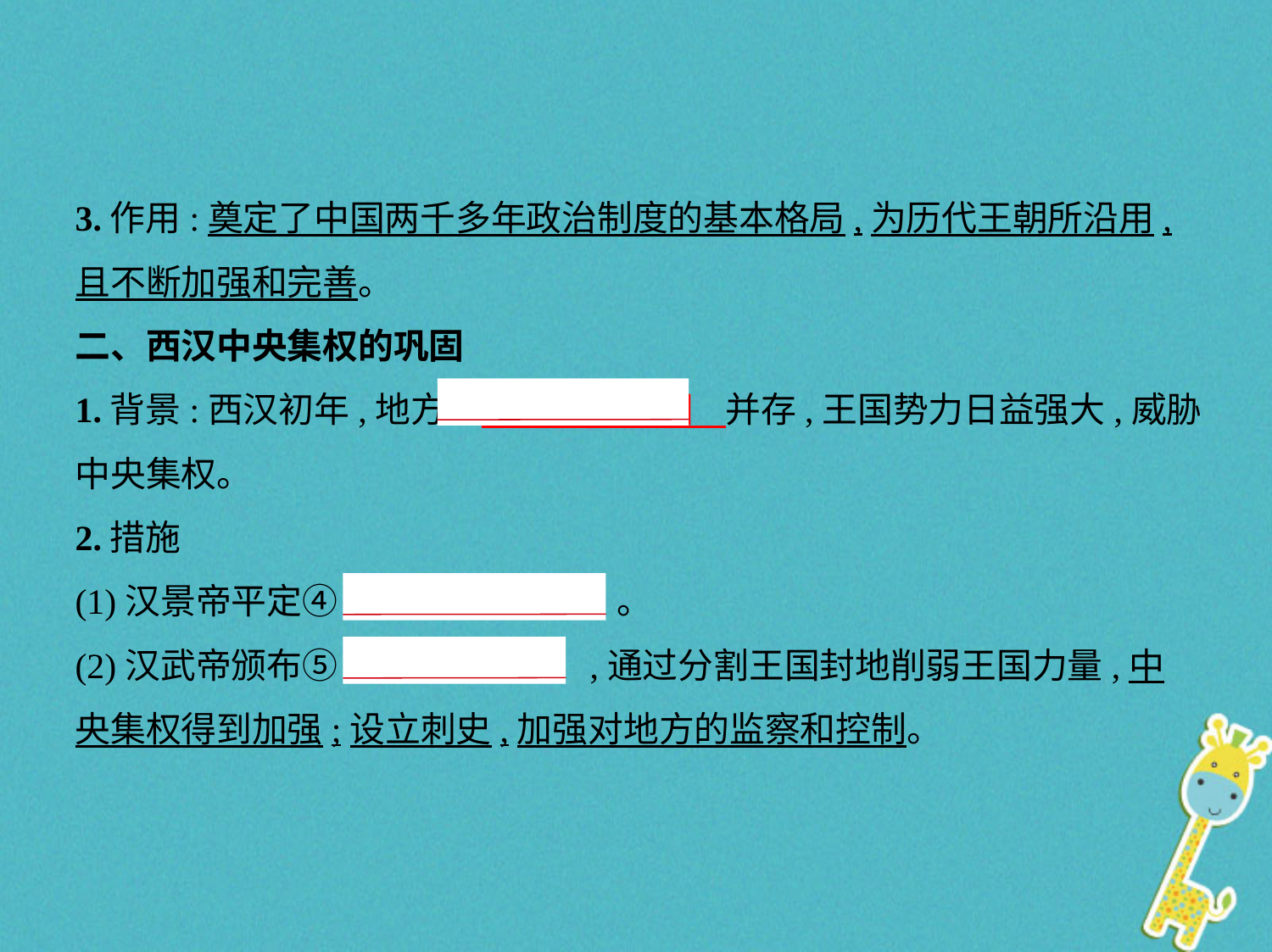

3.作用:奠定了中国两千多年政治制度的基本格局,为历代王朝所沿用,
且不断加强和完善。
二、西汉中央集权的巩固
1.背景:西汉初年,地方③　郡县、封国    并存,王国势力日益强大,威胁
中央集权。
2.措施
(1)汉景帝平定④“　七国之乱    ”。
(2)汉武帝颁布⑤“　推恩令    ”,通过分割王国封地削弱王国力量,中
央集权得到加强;设立刺史,加强对地方的监察和控制。